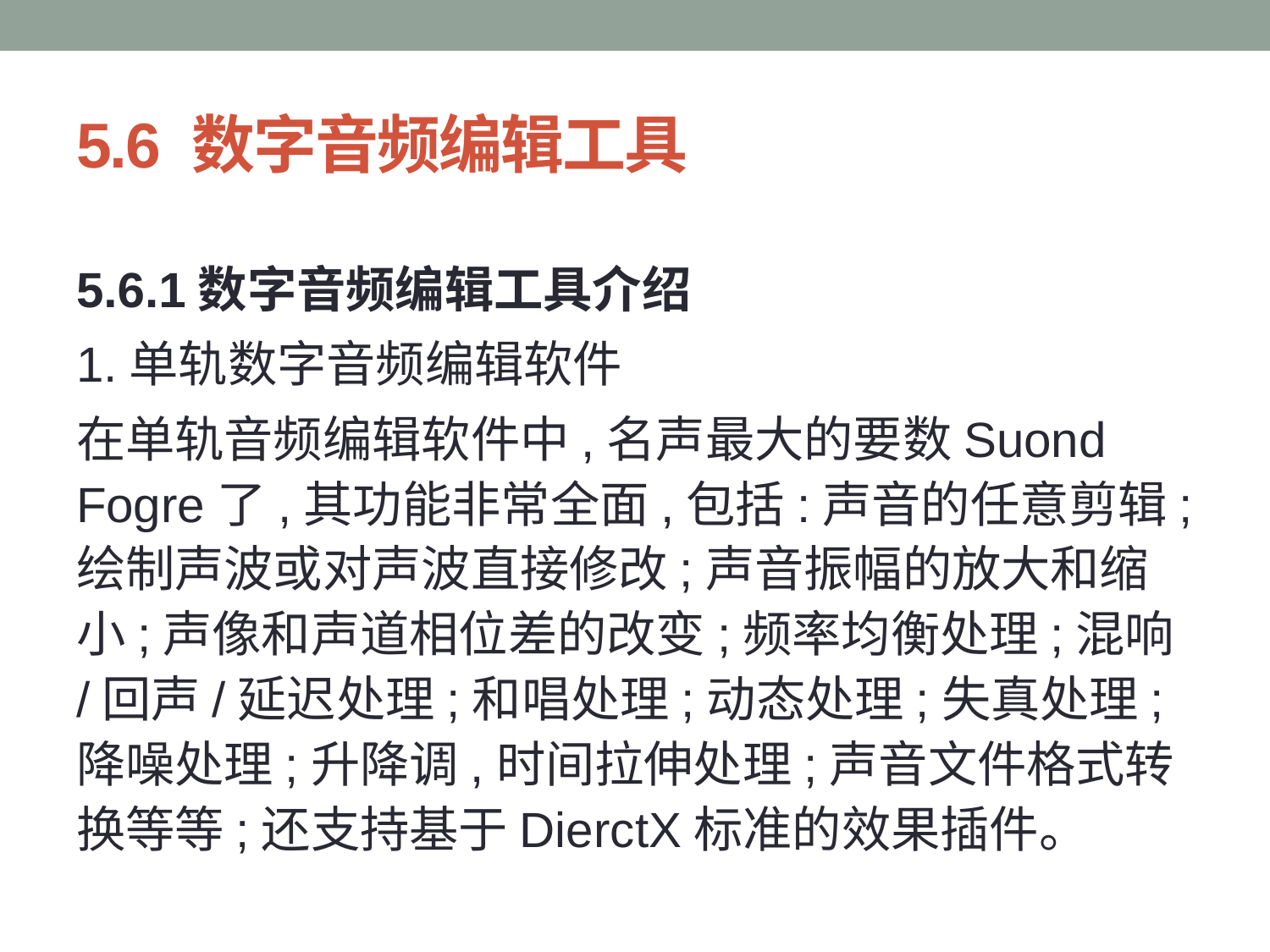

# 5.6 数字音频编辑工具
5.6.1数字音频编辑工具介绍
1.单轨数字音频编辑软件
在单轨音频编辑软件中,名声最大的要数Suond Fogre了,其功能非常全面,包括:声音的任意剪辑;绘制声波或对声波直接修改;声音振幅的放大和缩小;声像和声道相位差的改变;频率均衡处理;混响/回声/延迟处理;和唱处理;动态处理;失真处理;降噪处理;升降调,时间拉伸处理;声音文件格式转换等等;还支持基于DierctX标准的效果插件。